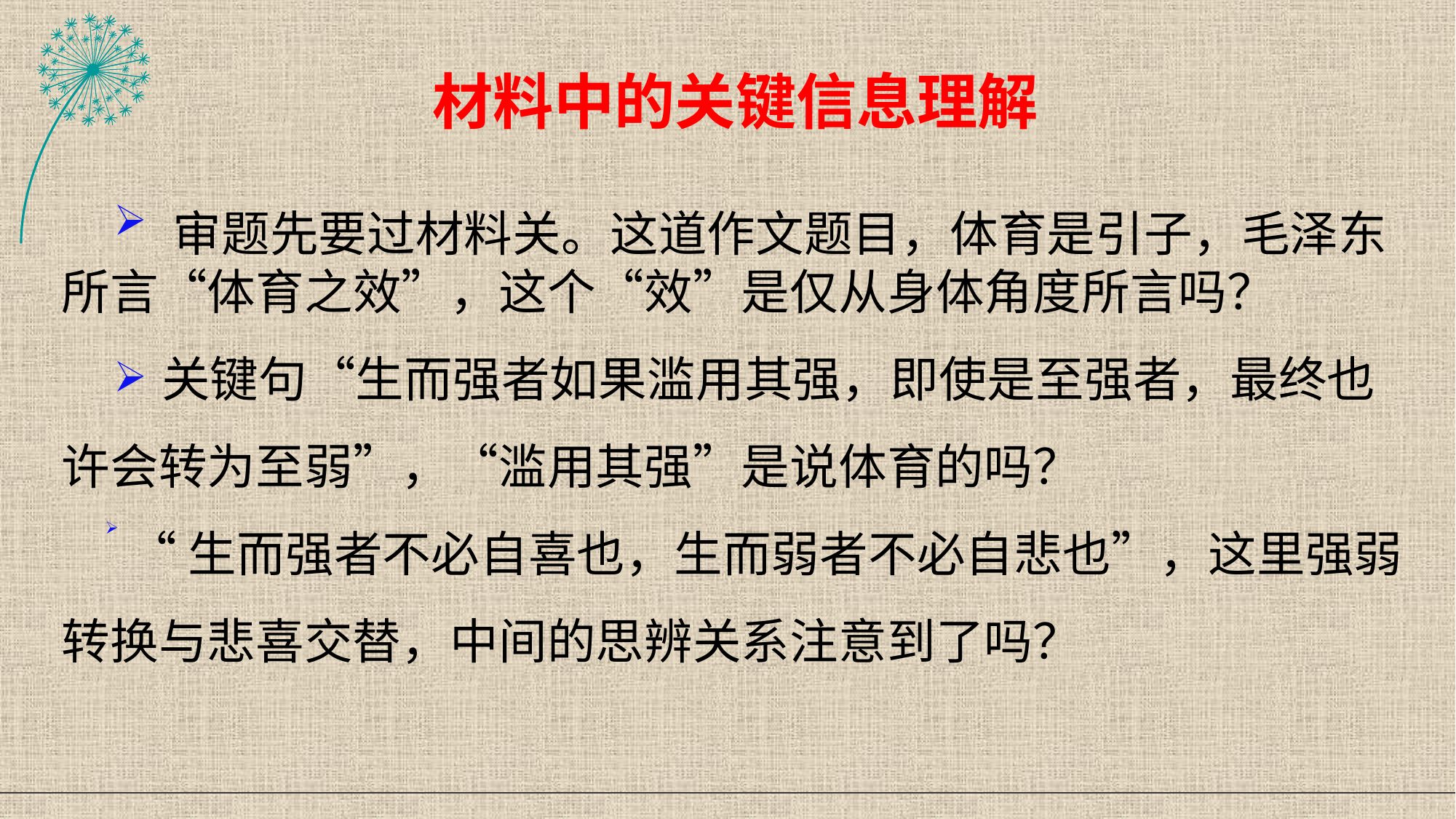

材料中的关键信息理解
   审题先要过材料关。这道作文题目，体育是引子，毛泽东所言“体育之效”，这个“效”是仅从身体角度所言吗？
  关键句“生而强者如果滥用其强，即使是至强者，最终也许会转为至弱”，“滥用其强”是说体育的吗？
“生而强者不必自喜也，生而弱者不必自悲也”，这里强弱转换与悲喜交替，中间的思辨关系注意到了吗？

#

42